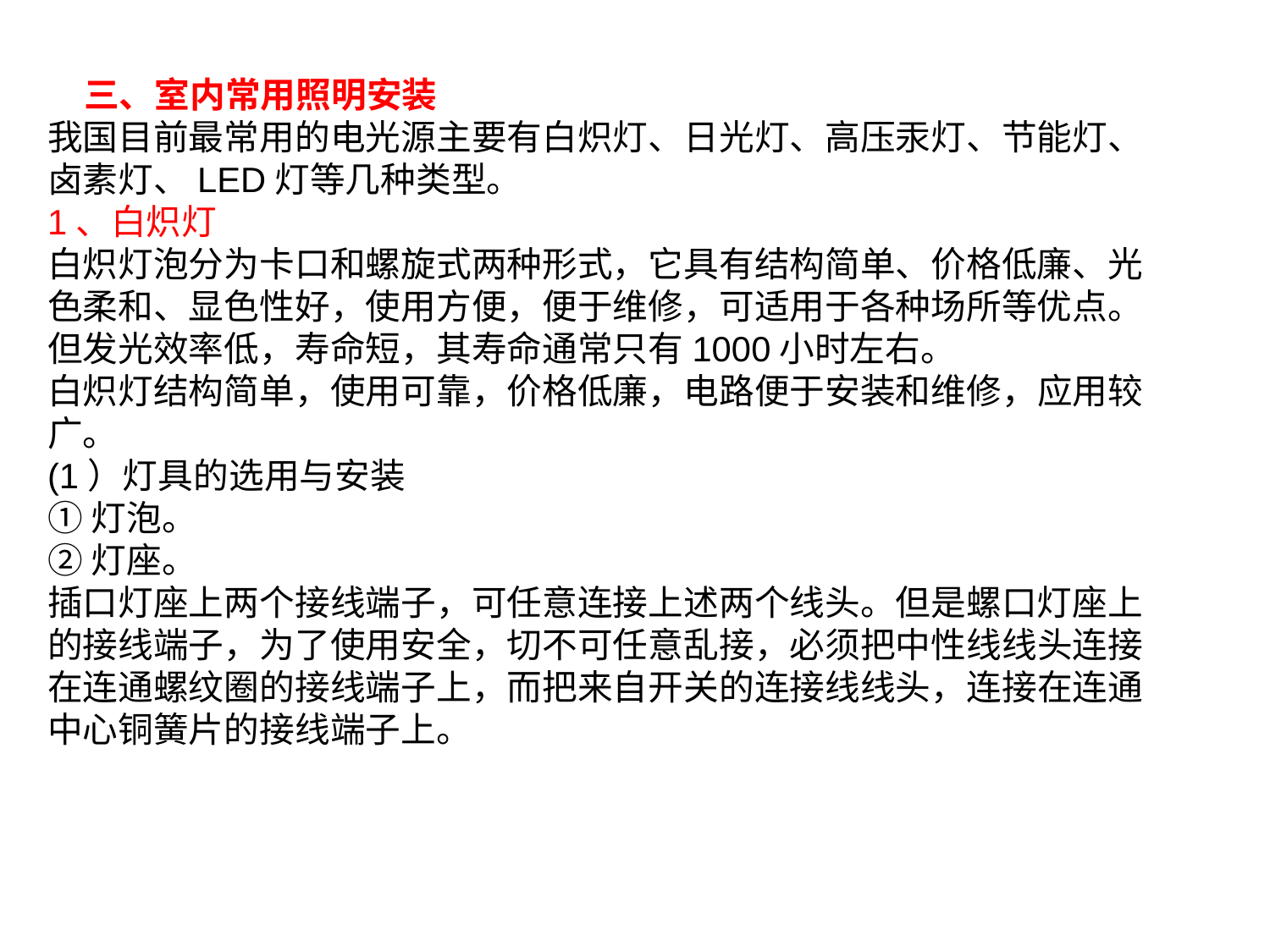

三、室内常用照明安装
我国目前最常用的电光源主要有白炽灯、日光灯、高压汞灯、节能灯、卤素灯、LED灯等几种类型。
1、白炽灯
白炽灯泡分为卡口和螺旋式两种形式，它具有结构简单、价格低廉、光色柔和、显色性好，使用方便，便于维修，可适用于各种场所等优点。但发光效率低，寿命短，其寿命通常只有1000小时左右。
白炽灯结构简单，使用可靠，价格低廉，电路便于安装和维修，应用较广。
(1）灯具的选用与安装
①灯泡。
②灯座。
插口灯座上两个接线端子，可任意连接上述两个线头。但是螺口灯座上的接线端子，为了使用安全，切不可任意乱接，必须把中性线线头连接在连通螺纹圈的接线端子上，而把来自开关的连接线线头，连接在连通中心铜簧片的接线端子上。